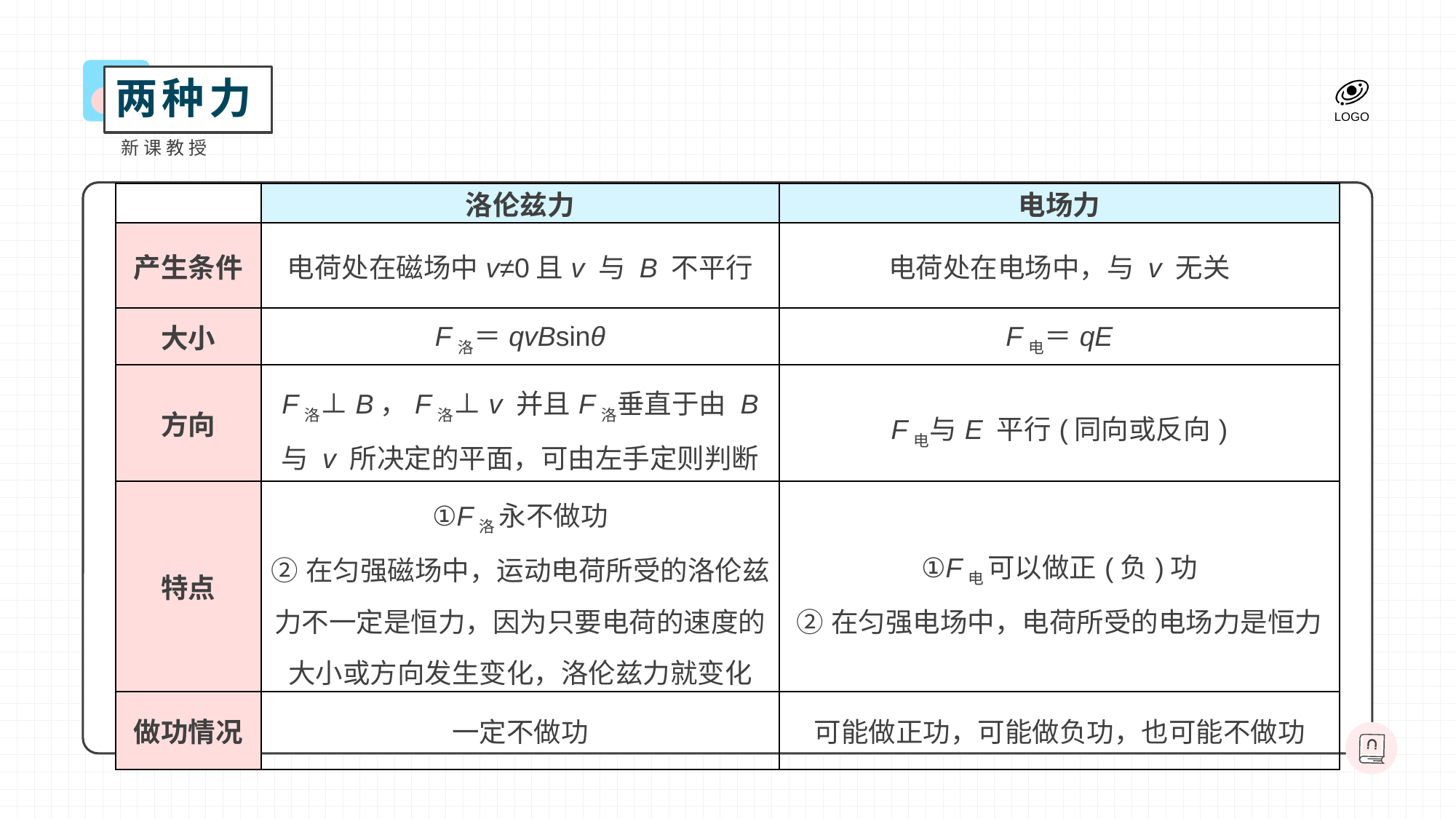

两种力
新课教授
|  | 洛伦兹力 | 电场力 |
| --- | --- | --- |
| 产生条件 | 电荷处在磁场中v≠0且v 与 B 不平行 | 电荷处在电场中，与 v 无关 |
| 大小 | F洛＝qvBsinθ | F电＝qE |
| 方向 | F洛⊥B，F洛⊥v 并且F洛垂直于由 B 与 v 所决定的平面，可由左手定则判断 | F电与E 平行(同向或反向) |
| 特点 | ①F洛 永不做功 ②在匀强磁场中，运动电荷所受的洛伦兹力不一定是恒力，因为只要电荷的速度的大小或方向发生变化，洛伦兹力就变化 | ①F电 可以做正(负)功 ②在匀强电场中，电荷所受的电场力是恒力 |
| 做功情况 | 一定不做功 | 可能做正功，可能做负功，也可能不做功 |